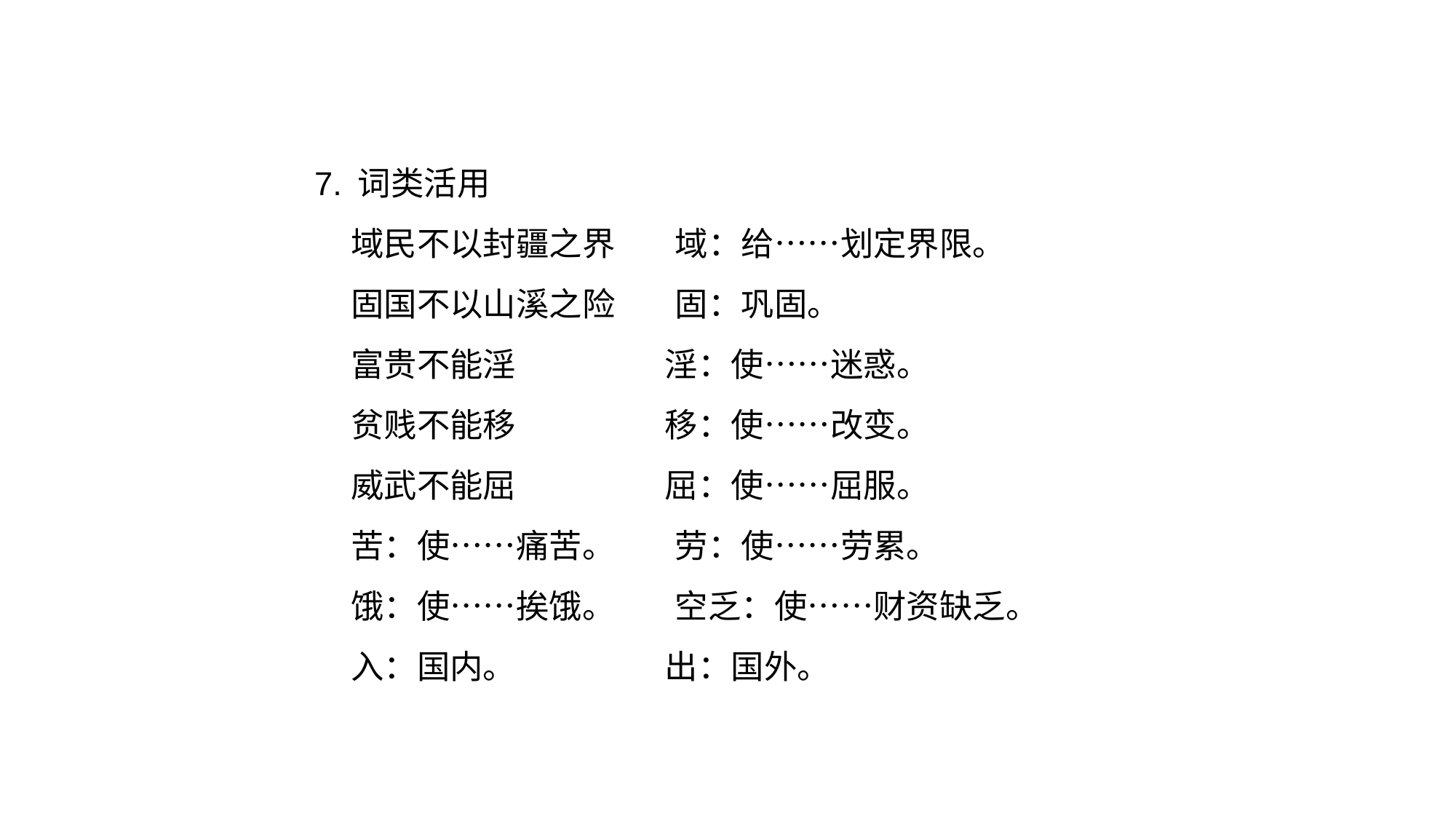

7. 词类活用
    域民不以封疆之界        域：给……划定界限。
    固国不以山溪之险        固：巩固。
    富贵不能淫                    淫：使……迷惑。
    贫贱不能移                    移：使……改变。
    威武不能屈                    屈：使……屈服。
    苦：使……痛苦。        劳：使……劳累。
    饿：使……挨饿。        空乏：使……财资缺乏。
    入：国内。                    出：国外。